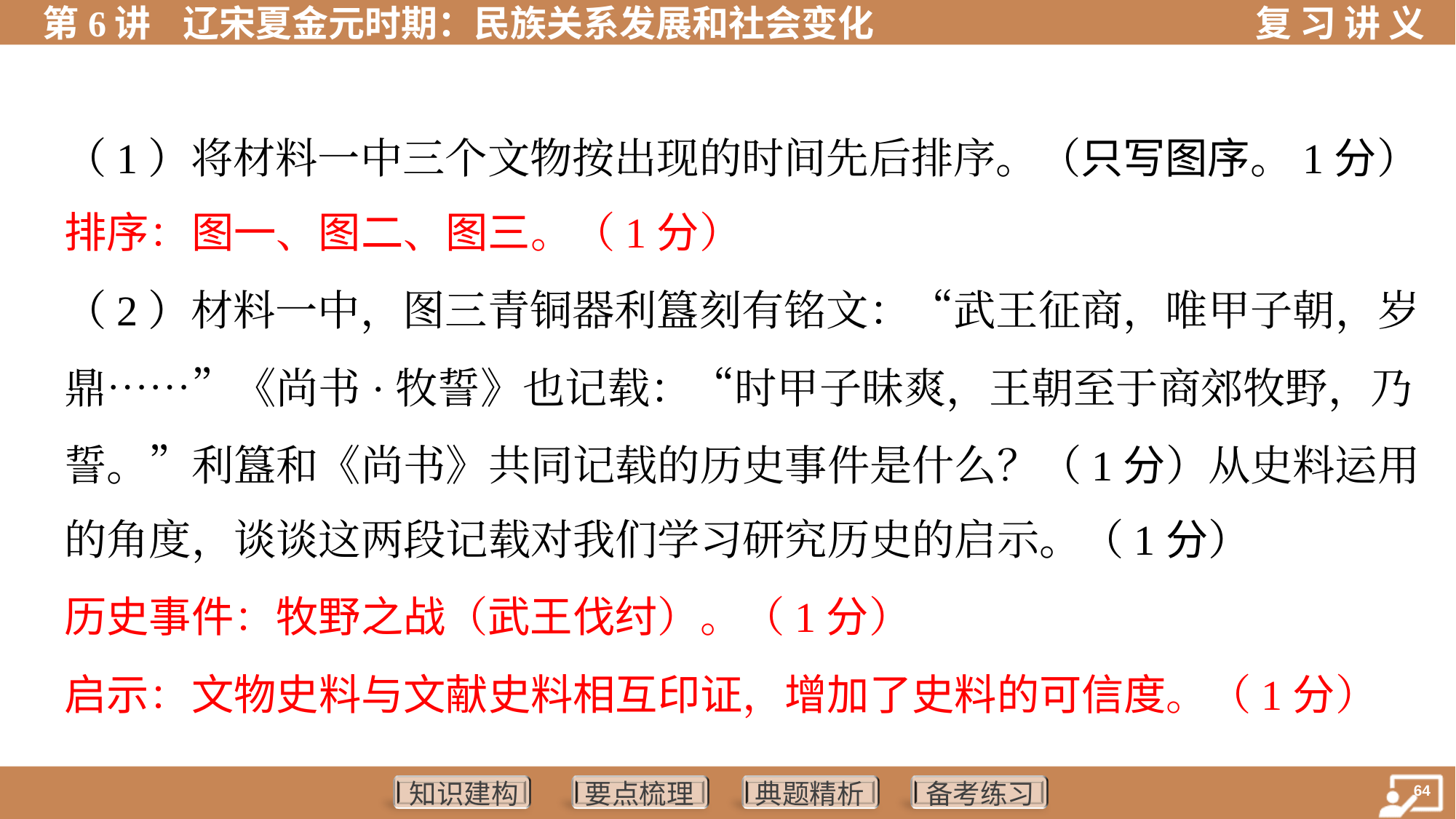

（1）将材料一中三个文物按出现的时间先后排序。（只写图序。1分）
排序：图一、图二、图三。（1分）
（2）材料一中，图三青铜器利簋刻有铭文：“武王征商，唯甲子朝，岁
鼎……”《尚书·牧誓》也记载：“时甲子昧爽，王朝至于商郊牧野，乃
誓。”利簋和《尚书》共同记载的历史事件是什么？（1分）从史料运用
的角度，谈谈这两段记载对我们学习研究历史的启示。（1分）
历史事件：牧野之战（武王伐纣）。（1分）
启示：文物史料与文献史料相互印证，增加了史料的可信度。（1分）